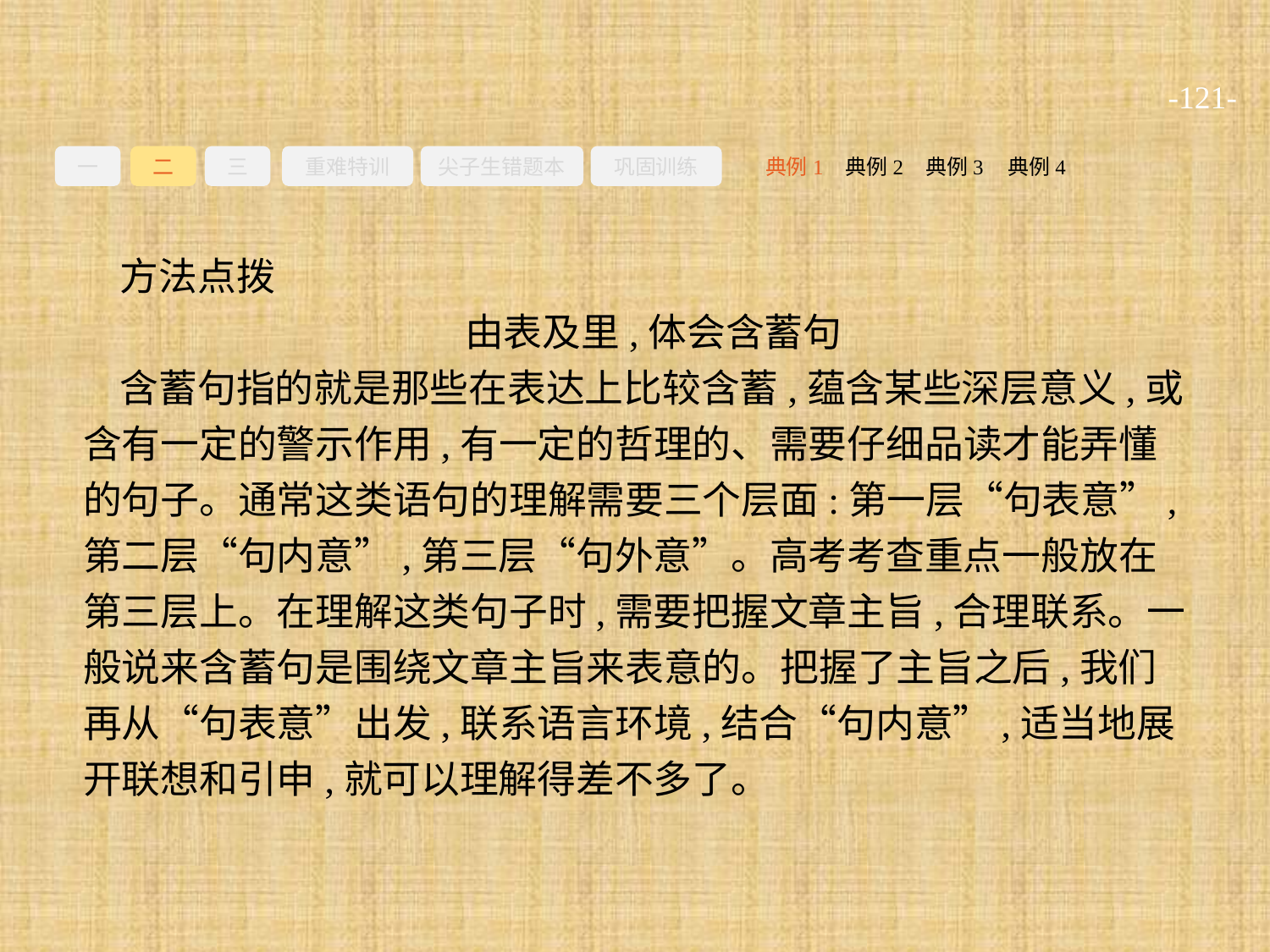

-121-
一
二
三
重难特训
尖子生错题本
巩固训练
典例3
典例2
典例4
典例1
方法点拨
由表及里,体会含蓄句
含蓄句指的就是那些在表达上比较含蓄,蕴含某些深层意义,或含有一定的警示作用,有一定的哲理的、需要仔细品读才能弄懂的句子。通常这类语句的理解需要三个层面:第一层“句表意”,第二层“句内意”,第三层“句外意”。高考考查重点一般放在第三层上。在理解这类句子时,需要把握文章主旨,合理联系。一般说来含蓄句是围绕文章主旨来表意的。把握了主旨之后,我们再从“句表意”出发,联系语言环境,结合“句内意”,适当地展开联想和引申,就可以理解得差不多了。